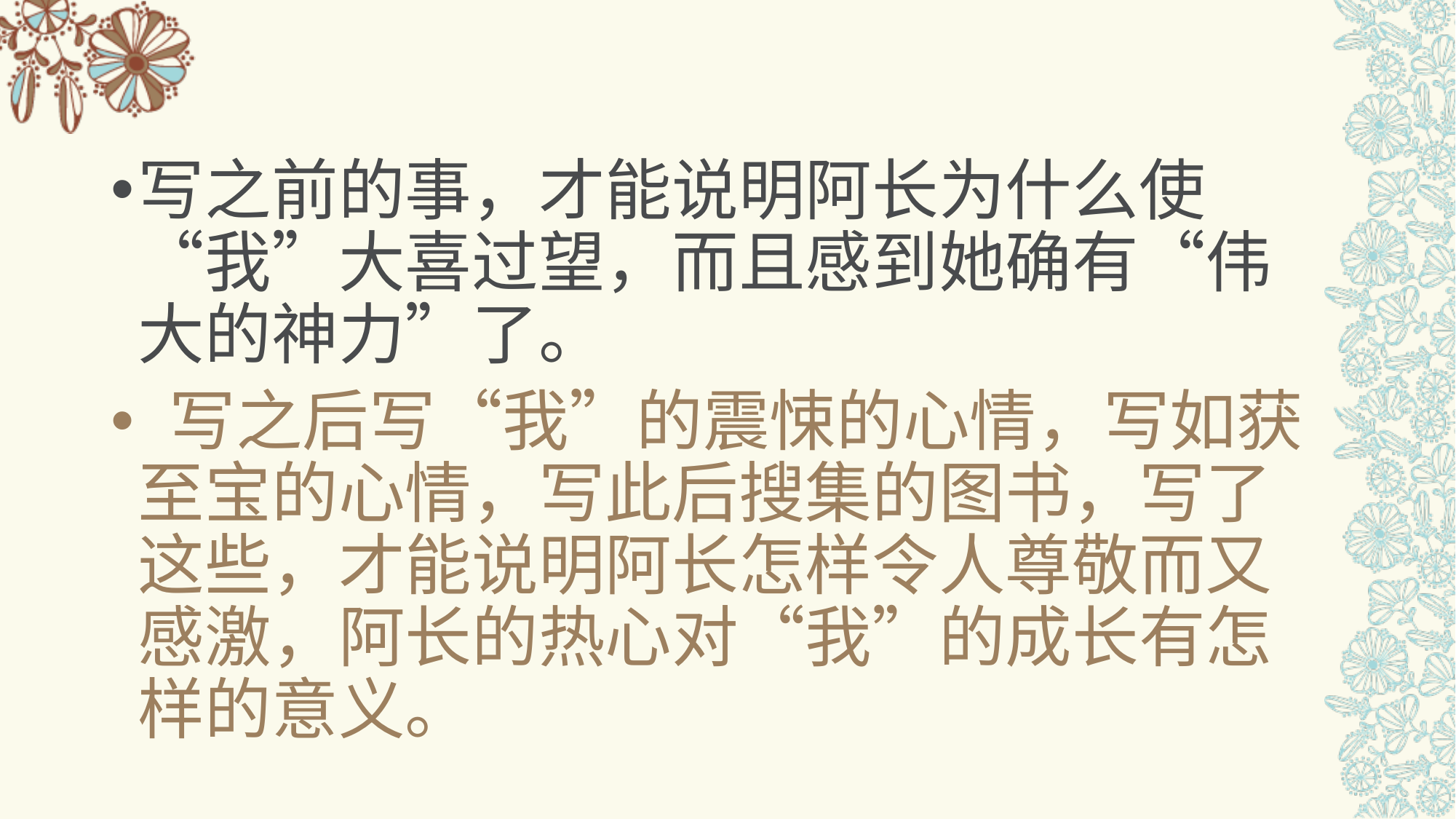

写之前的事，才能说明阿长为什么使“我”大喜过望，而且感到她确有“伟大的神力”了。
 写之后写“我”的震悚的心情，写如获至宝的心情，写此后搜集的图书，写了这些，才能说明阿长怎样令人尊敬而又感激，阿长的热心对“我”的成长有怎样的意义。